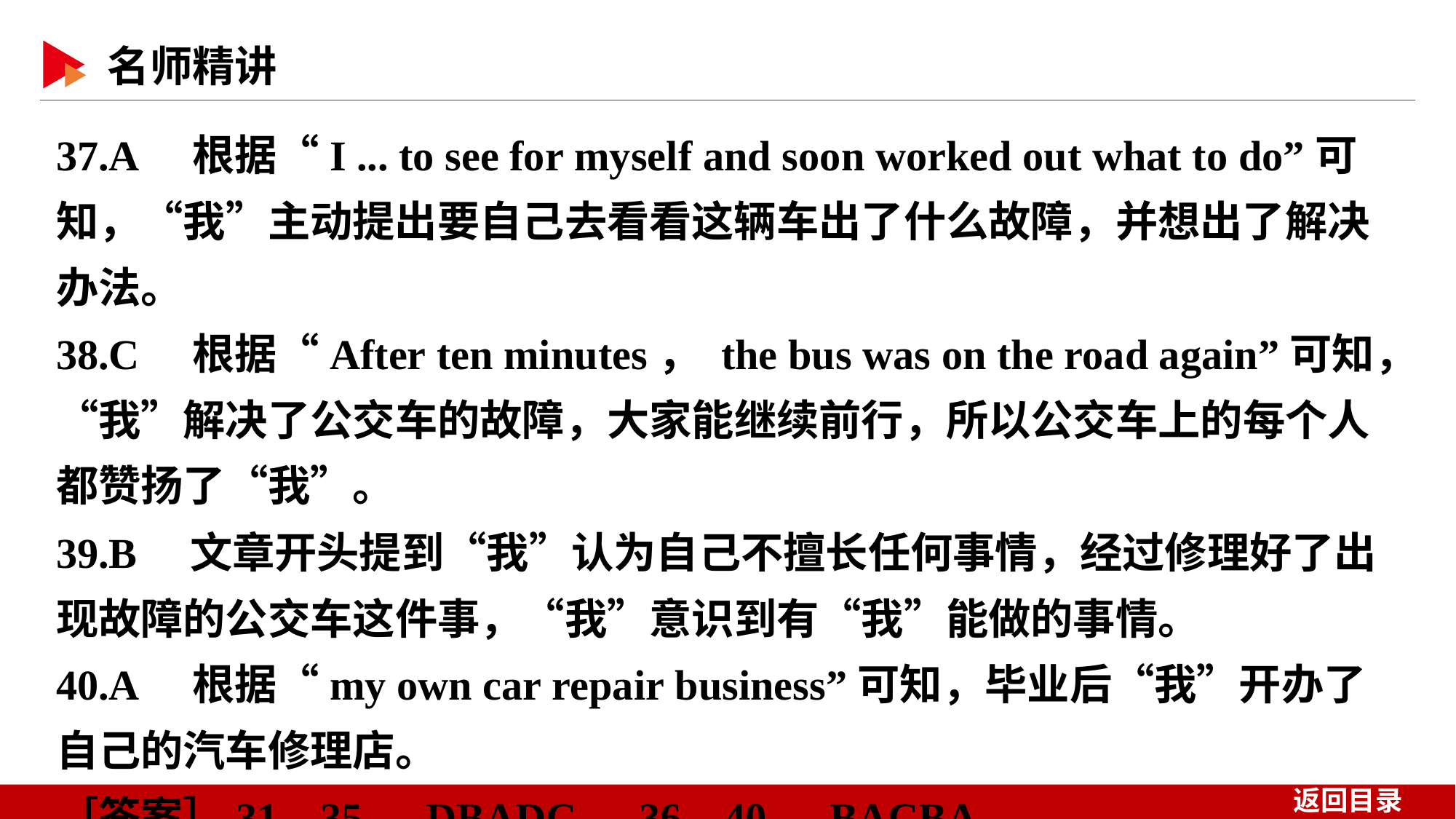

37.A　根据“I ... to see for myself and soon worked out what to do”可知，“我”主动提出要自己去看看这辆车出了什么故障，并想出了解决办法。
38.C　根据“After ten minutes， the bus was on the road again”可知，“我”解决了公交车的故障，大家能继续前行，所以公交车上的每个人都赞扬了“我”。
39.B　文章开头提到“我”认为自己不擅长任何事情，经过修理好了出现故障的公交车这件事，“我”意识到有“我”能做的事情。
40.A　根据“my own car repair business”可知，毕业后“我”开办了自己的汽车修理店。
［答案］31—35　DBADC　36—40　BACBA